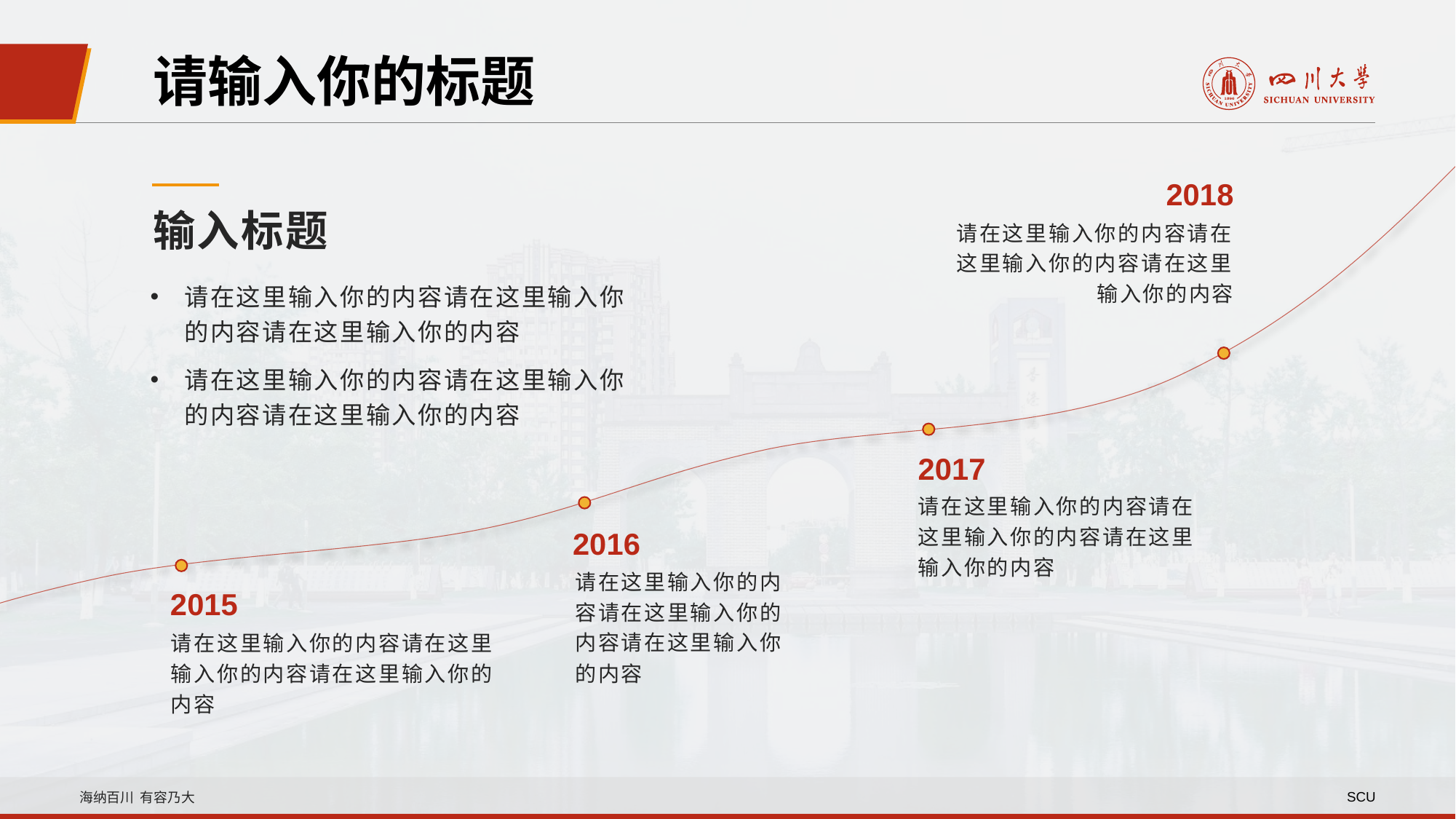

请输入你的标题

2018
输入标题
请在这里输入你的内容请在这里输入你的内容请在这里输入你的内容
请在这里输入你的内容请在这里输入你的内容请在这里输入你的内容

请在这里输入你的内容请在这里输入你的内容请在这里输入你的内容

2017
请在这里输入你的内容请在这里输入你的内容请在这里输入你的内容

2016
请在这里输入你的内容请在这里输入你的内容请在这里输入你的内容

2015
请在这里输入你的内容请在这里输入你的内容请在这里输入你的内容